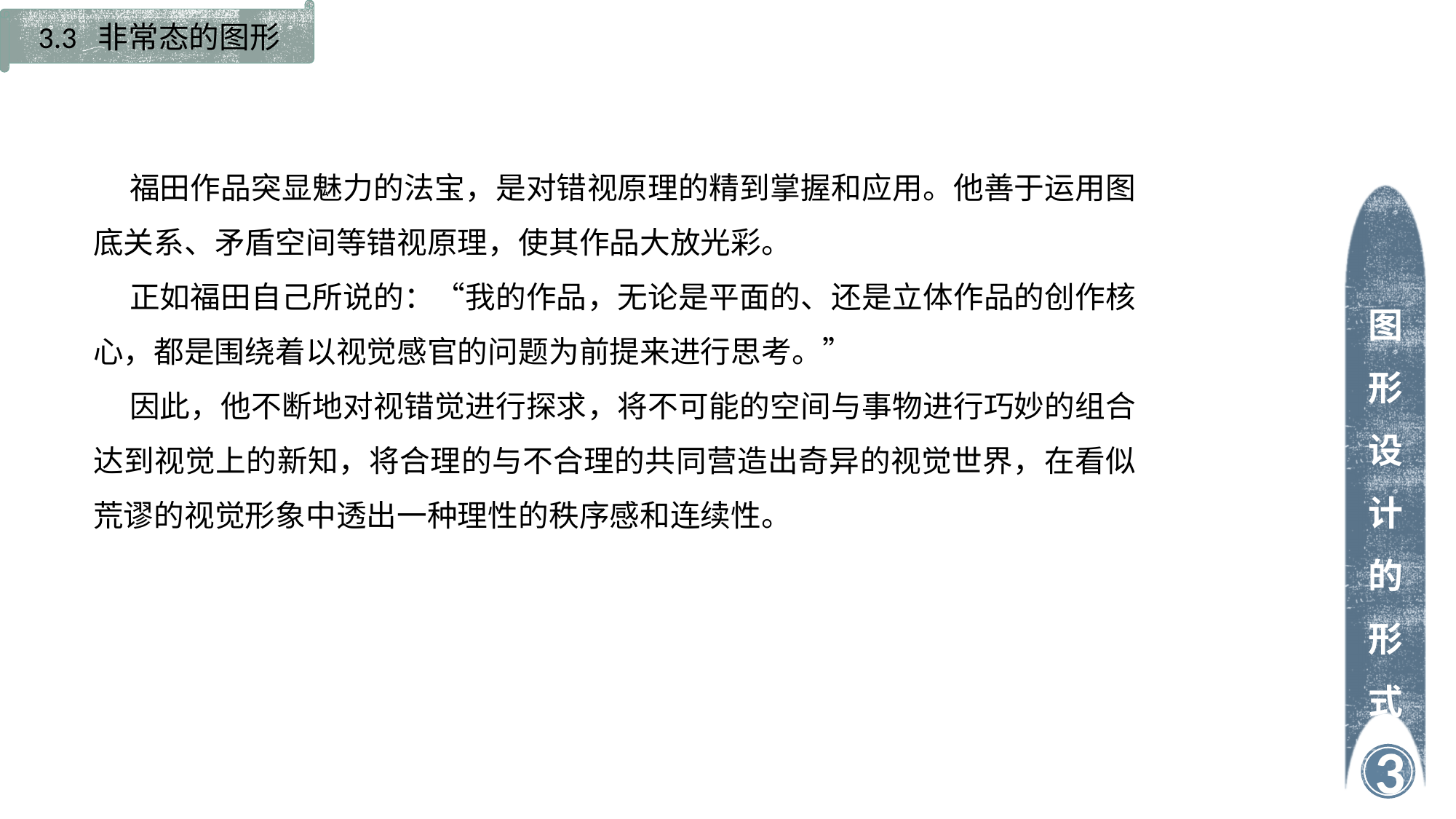

3.3  非常态的图形
福田作品突显魅力的法宝，是对错视原理的精到掌握和应用。他善于运用图底关系、矛盾空间等错视原理，使其作品大放光彩。
正如福田自己所说的：“我的作品，无论是平面的、还是立体作品的创作核心，都是围绕着以视觉感官的问题为前提来进行思考。”
因此，他不断地对视错觉进行探求，将不可能的空间与事物进行巧妙的组合达到视觉上的新知，将合理的与不合理的共同营造出奇异的视觉世界，在看似荒谬的视觉形象中透出一种理性的秩序感和连续性。
图形设计的形式
3